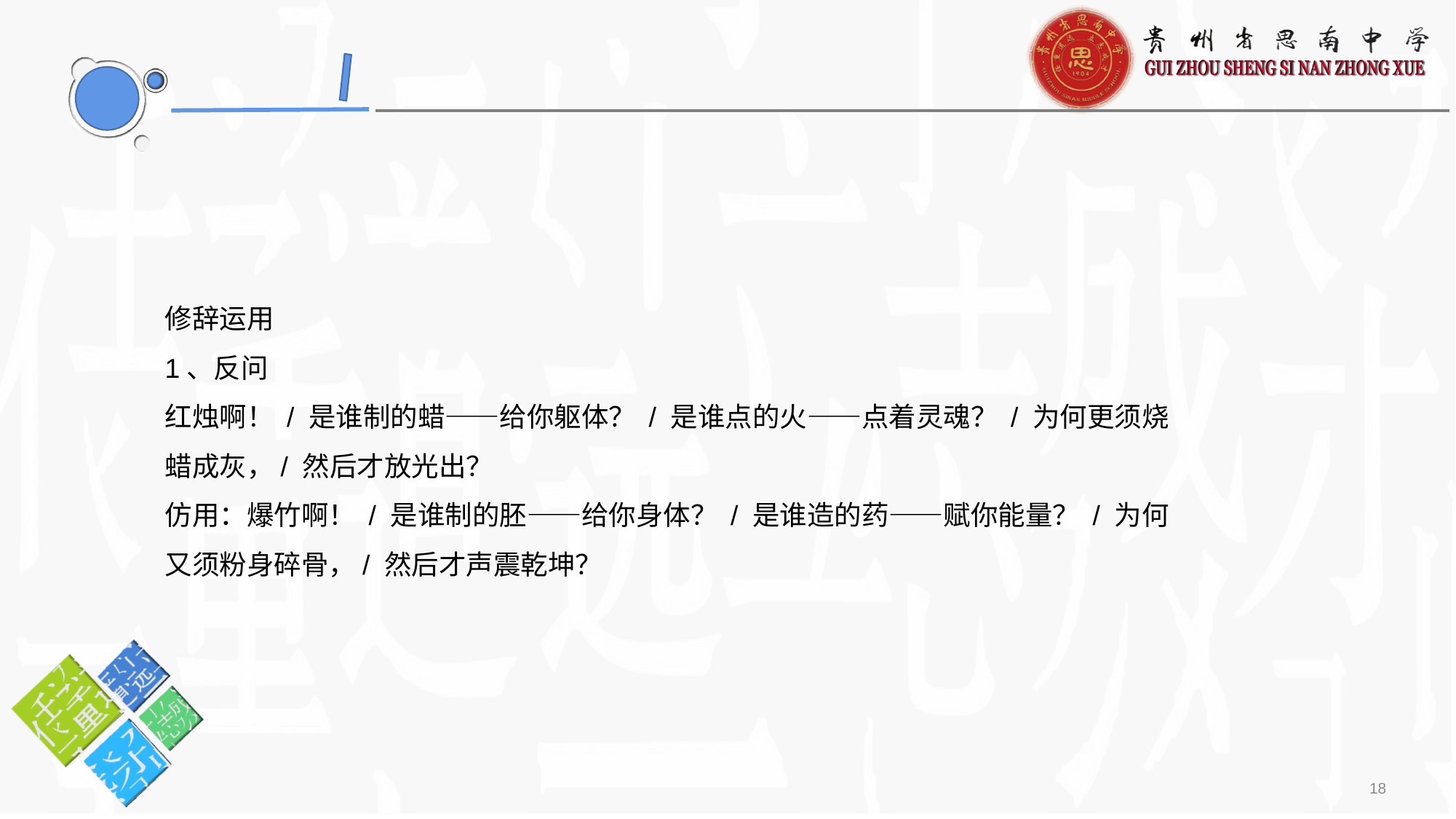

修辞运用
1、反问
红烛啊！ / 是谁制的蜡——给你躯体？ / 是谁点的火——点着灵魂？ / 为何更须烧蜡成灰，/ 然后才放光出？
仿用：爆竹啊！ / 是谁制的胚——给你身体？ / 是谁造的药——赋你能量？ / 为何又须粉身碎骨，/ 然后才声震乾坤？